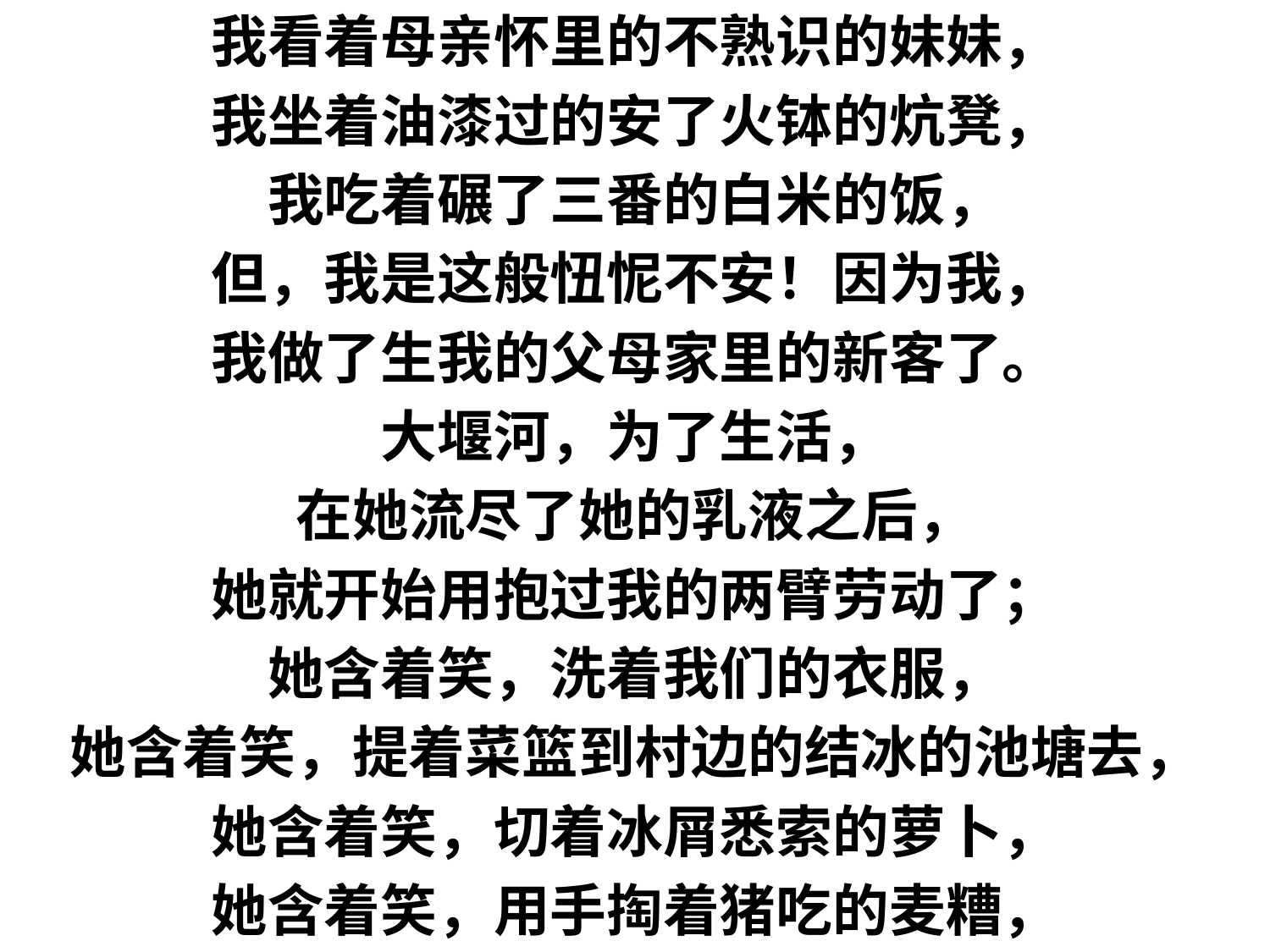

我看着母亲怀里的不熟识的妹妹，
我坐着油漆过的安了火钵的炕凳，
我吃着碾了三番的白米的饭，
但，我是这般忸怩不安！因为我，
我做了生我的父母家里的新客了。
大堰河，为了生活，
在她流尽了她的乳液之后，
她就开始用抱过我的两臂劳动了；
她含着笑，洗着我们的衣服，
她含着笑，提着菜篮到村边的结冰的池塘去，
她含着笑，切着冰屑悉索的萝卜，
她含着笑，用手掏着猪吃的麦糟，